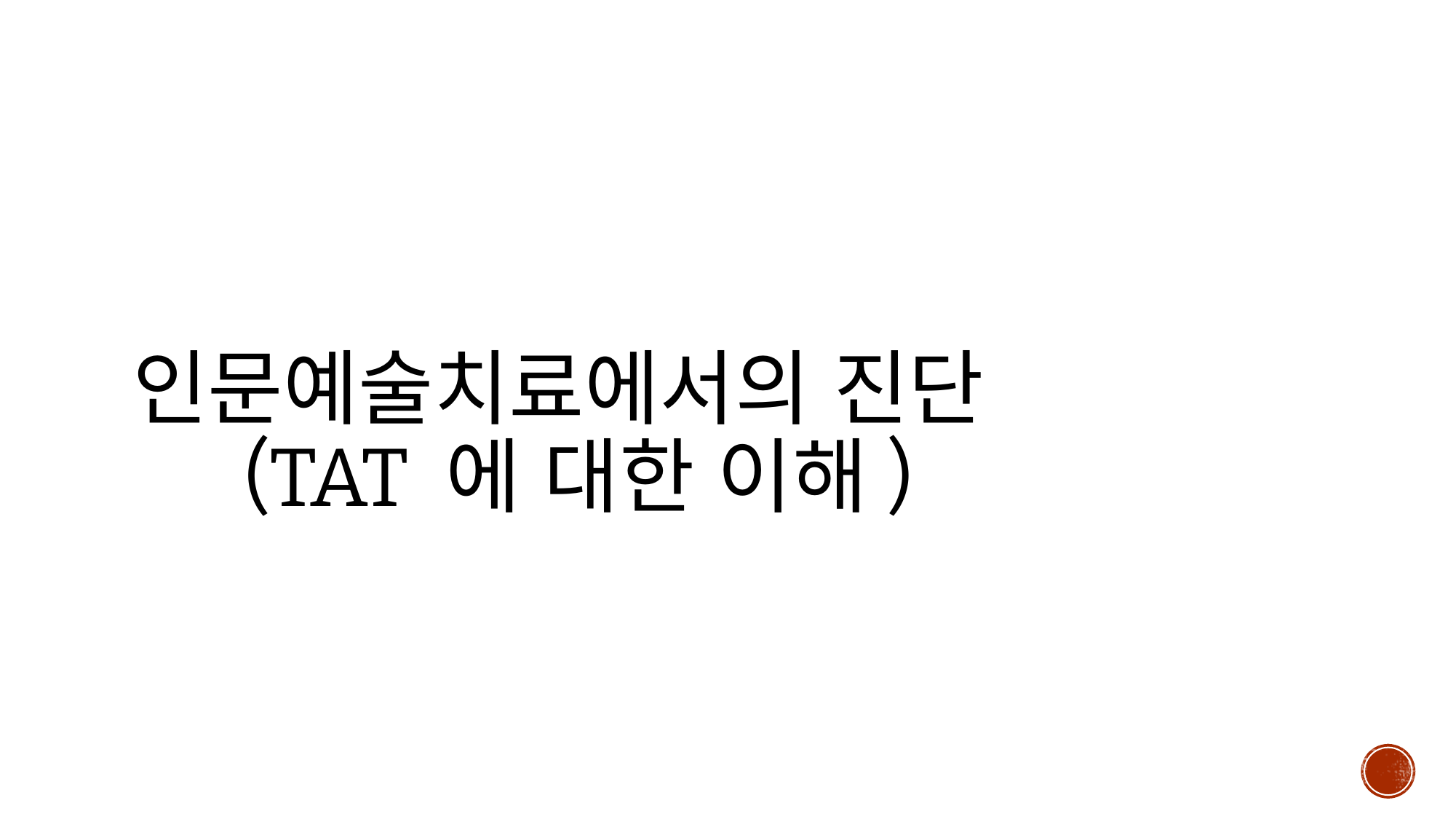

# 인문예술치료에서의 진단 (TAT 에 대한 이해)